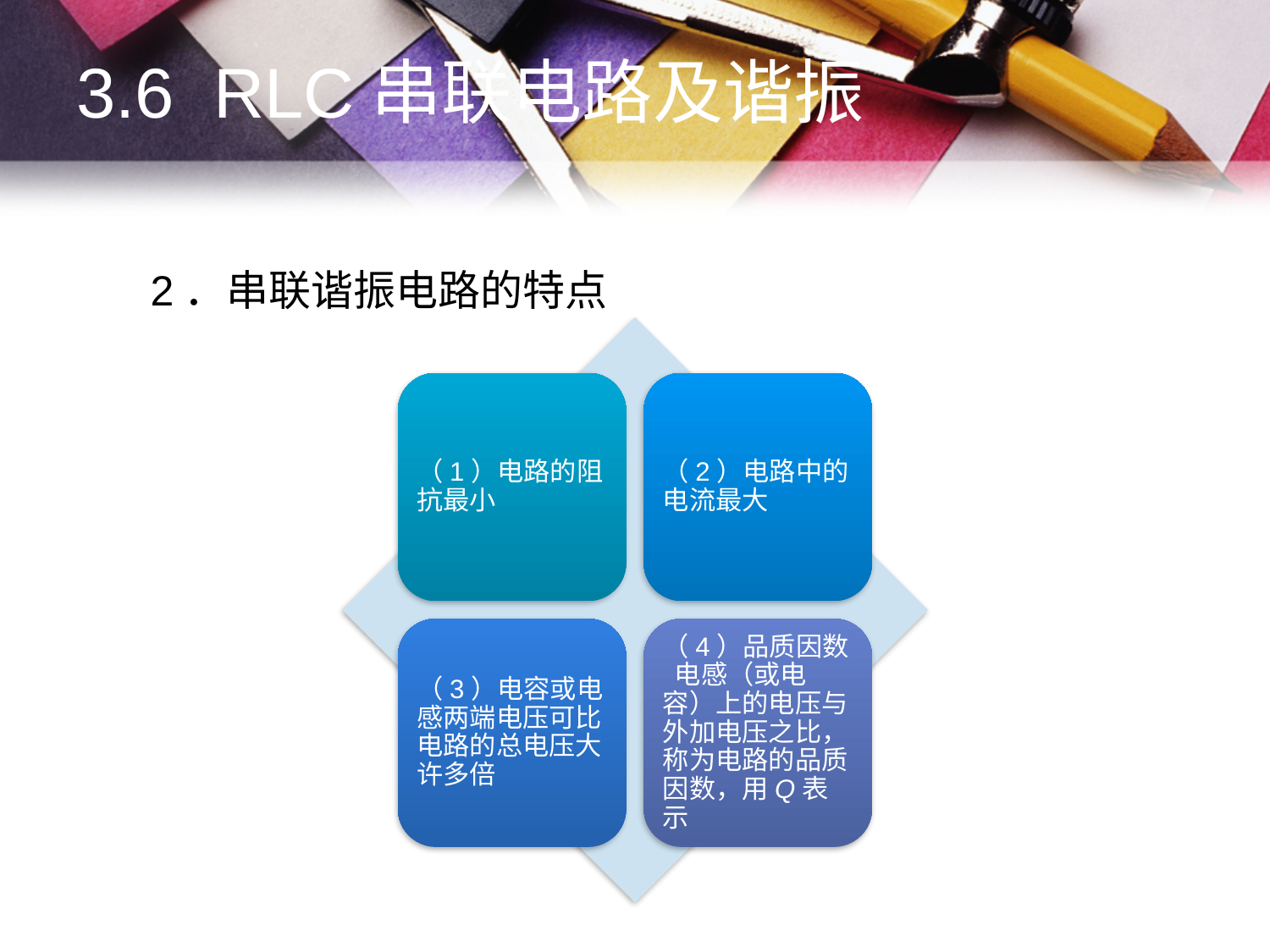

3.6  RLC串联电路及谐振
# 2．串联谐振电路的特点
（1）电路的阻抗最小
（2）电路中的电流最大
（3）电容或电感两端电压可比电路的总电压大许多倍
（4）品质因数   电感（或电容）上的电压与外加电压之比，称为电路的品质因数，用Q表示